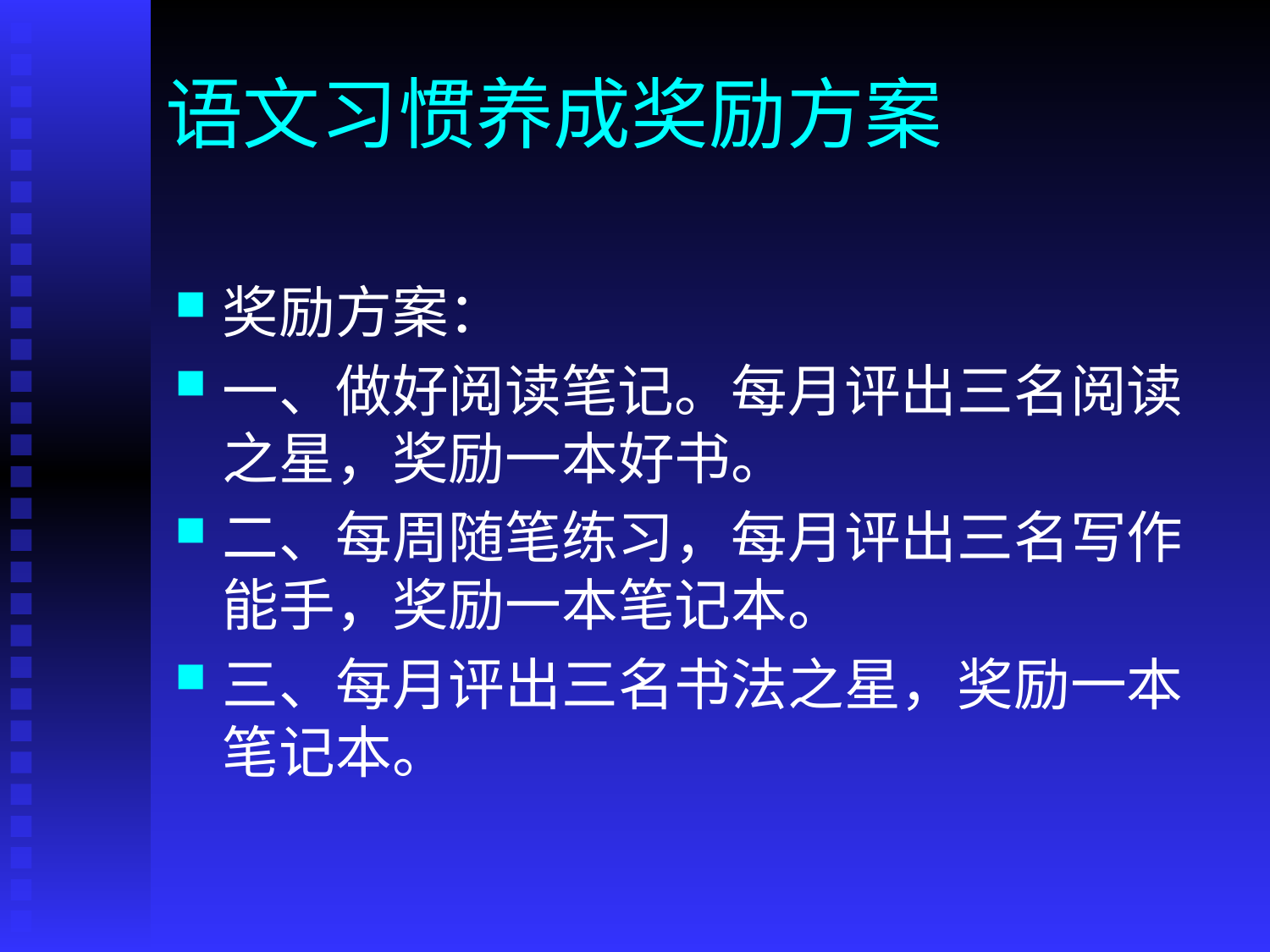

# 语文习惯养成奖励方案
奖励方案：
一、做好阅读笔记。每月评出三名阅读之星，奖励一本好书。
二、每周随笔练习，每月评出三名写作能手，奖励一本笔记本。
三、每月评出三名书法之星，奖励一本笔记本。